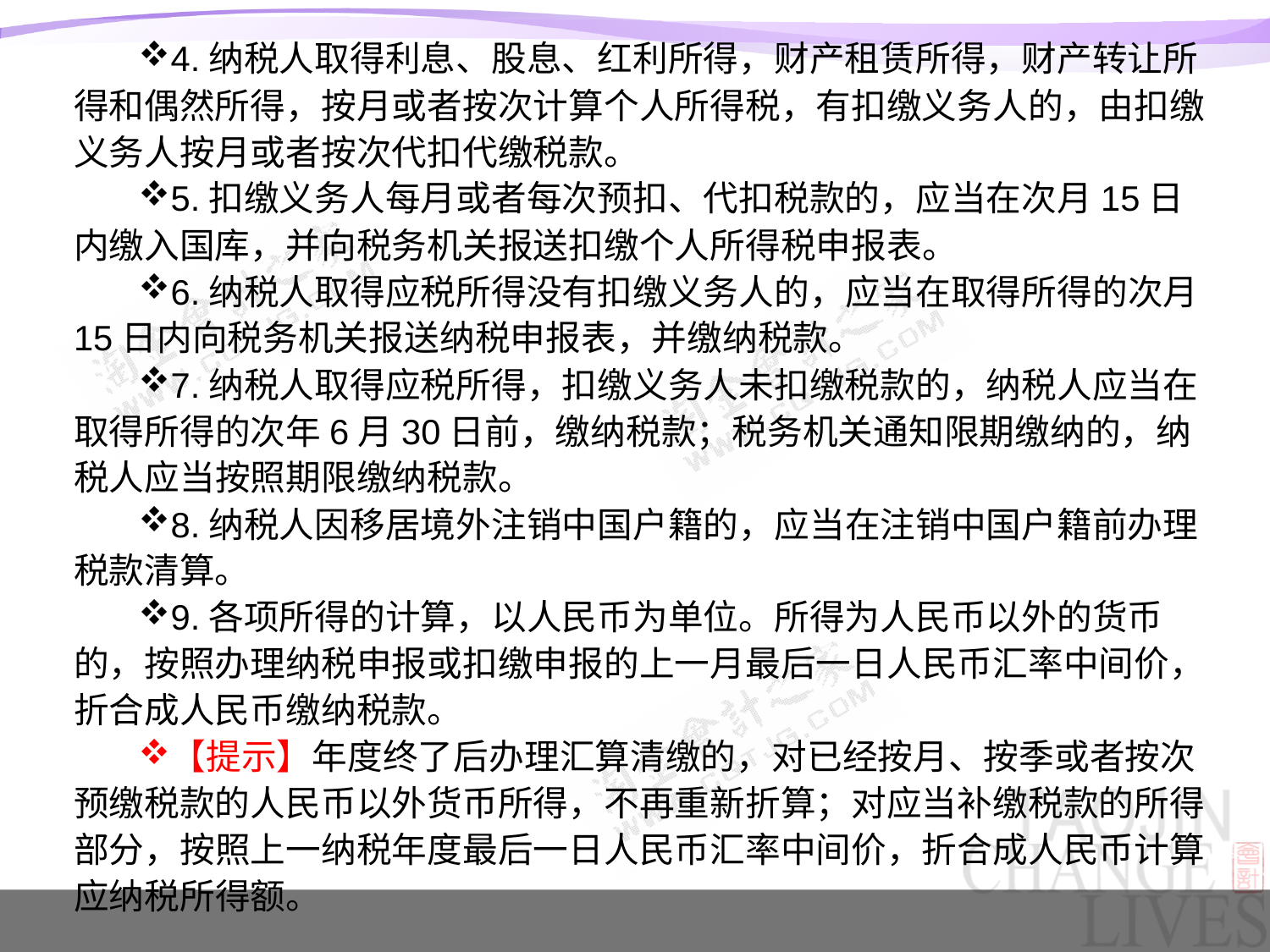

4.纳税人取得利息、股息、红利所得，财产租赁所得，财产转让所得和偶然所得，按月或者按次计算个人所得税，有扣缴义务人的，由扣缴义务人按月或者按次代扣代缴税款。
5.扣缴义务人每月或者每次预扣、代扣税款的，应当在次月15日内缴入国库，并向税务机关报送扣缴个人所得税申报表。
6.纳税人取得应税所得没有扣缴义务人的，应当在取得所得的次月15日内向税务机关报送纳税申报表，并缴纳税款。
7.纳税人取得应税所得，扣缴义务人未扣缴税款的，纳税人应当在取得所得的次年6月30日前，缴纳税款；税务机关通知限期缴纳的，纳税人应当按照期限缴纳税款。
8.纳税人因移居境外注销中国户籍的，应当在注销中国户籍前办理税款清算。
9.各项所得的计算，以人民币为单位。所得为人民币以外的货币的，按照办理纳税申报或扣缴申报的上一月最后一日人民币汇率中间价，折合成人民币缴纳税款。
【提示】年度终了后办理汇算清缴的，对已经按月、按季或者按次预缴税款的人民币以外货币所得，不再重新折算；对应当补缴税款的所得部分，按照上一纳税年度最后一日人民币汇率中间价，折合成人民币计算应纳税所得额。